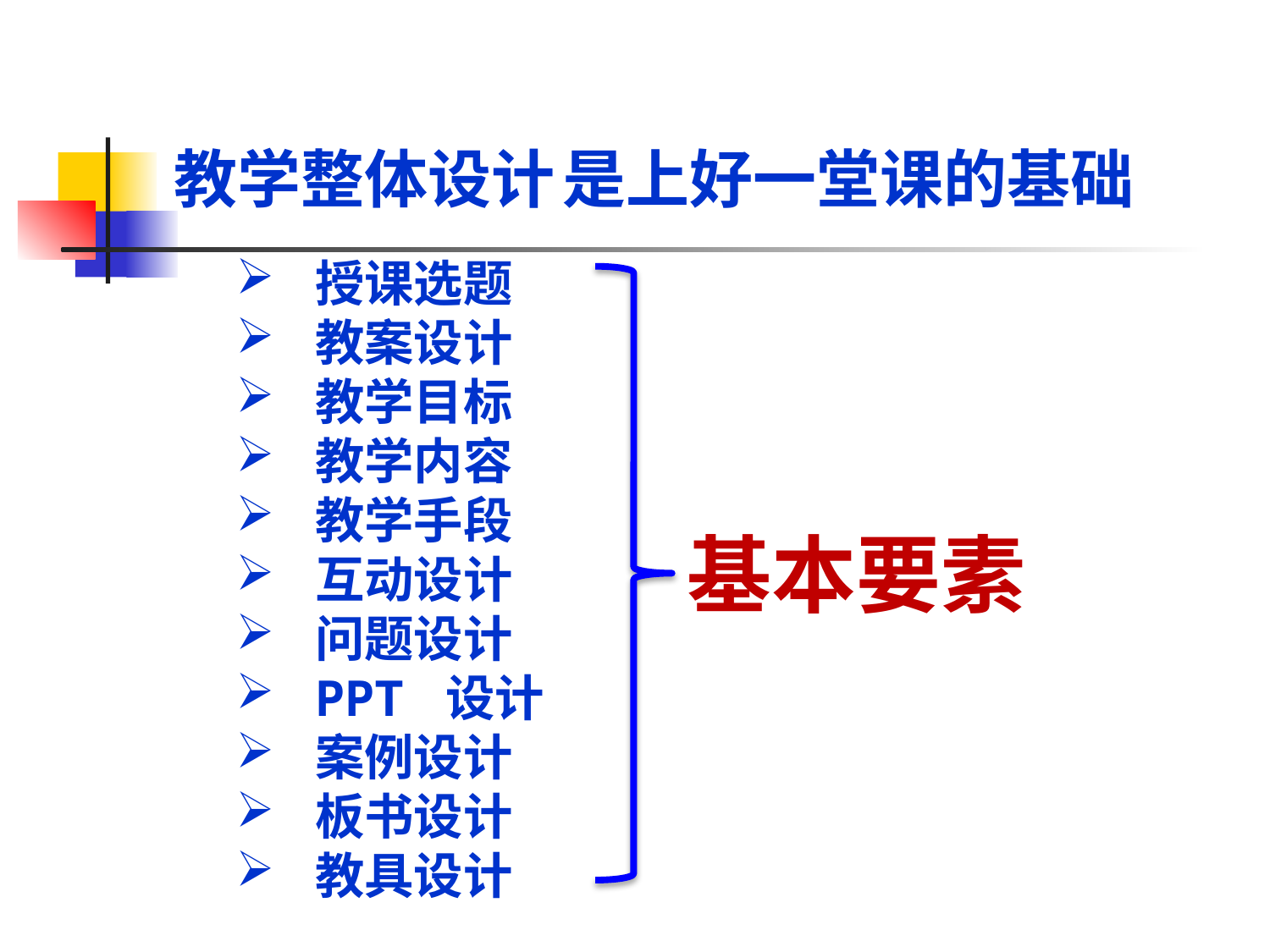

教学整体设计
  是上好一堂课的基础
授课选题
教案设计
教学目标
教学内容
教学手段
互动设计
问题设计
PPT 设计
案例设计
板书设计
教具设计

基本要素